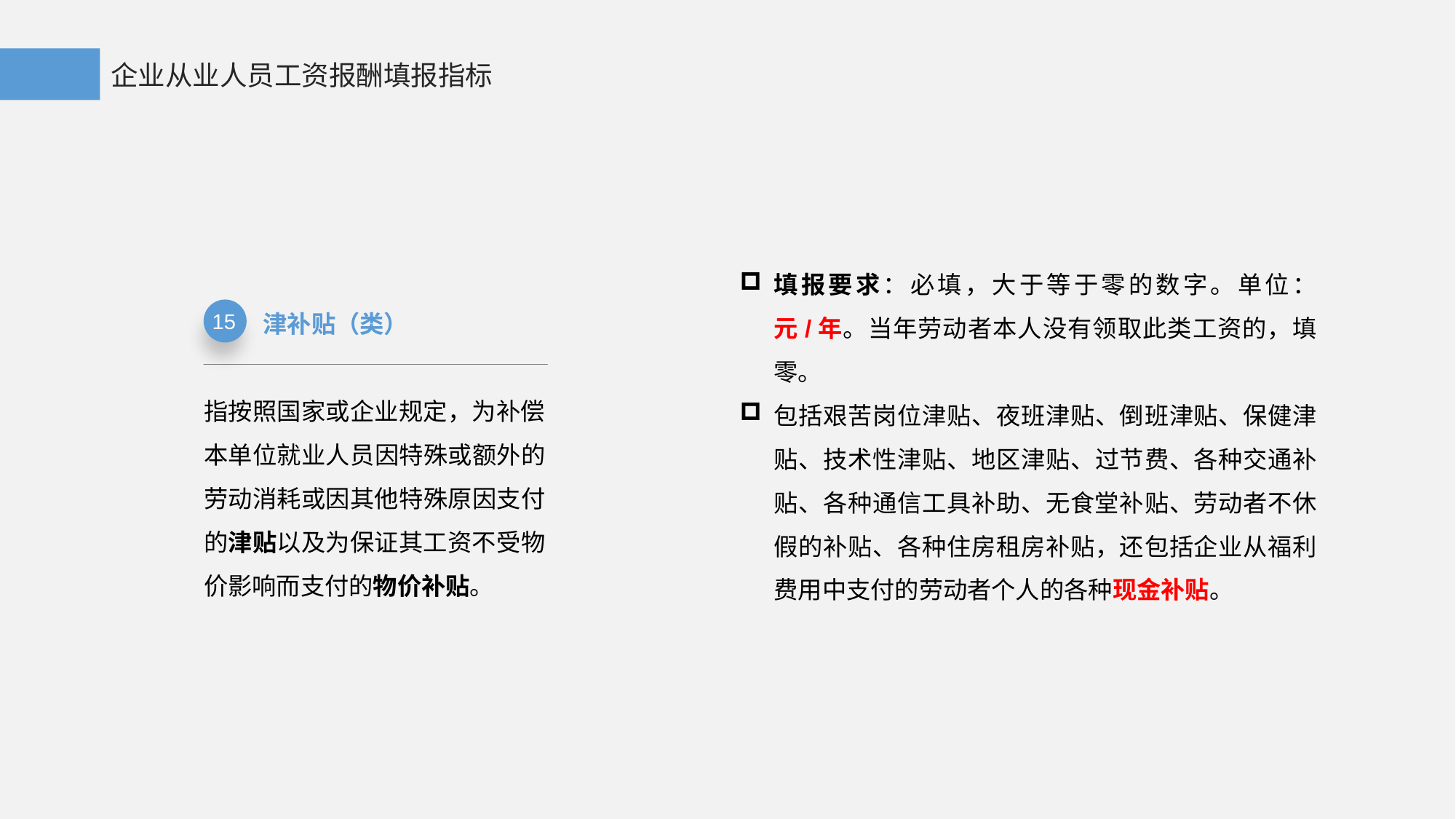

企业从业人员工资报酬填报指标
填报要求：必填，大于等于零的数字。单位：元/年。当年劳动者本人没有领取此类工资的，填零。
包括艰苦岗位津贴、夜班津贴、倒班津贴、保健津贴、技术性津贴、地区津贴、过节费、各种交通补贴、各种通信工具补助、无食堂补贴、劳动者不休假的补贴、各种住房租房补贴，还包括企业从福利费用中支付的劳动者个人的各种现金补贴。

津补贴（类）
15
指按照国家或企业规定，为补偿本单位就业人员因特殊或额外的劳动消耗或因其他特殊原因支付的津贴以及为保证其工资不受物价影响而支付的物价补贴。

52